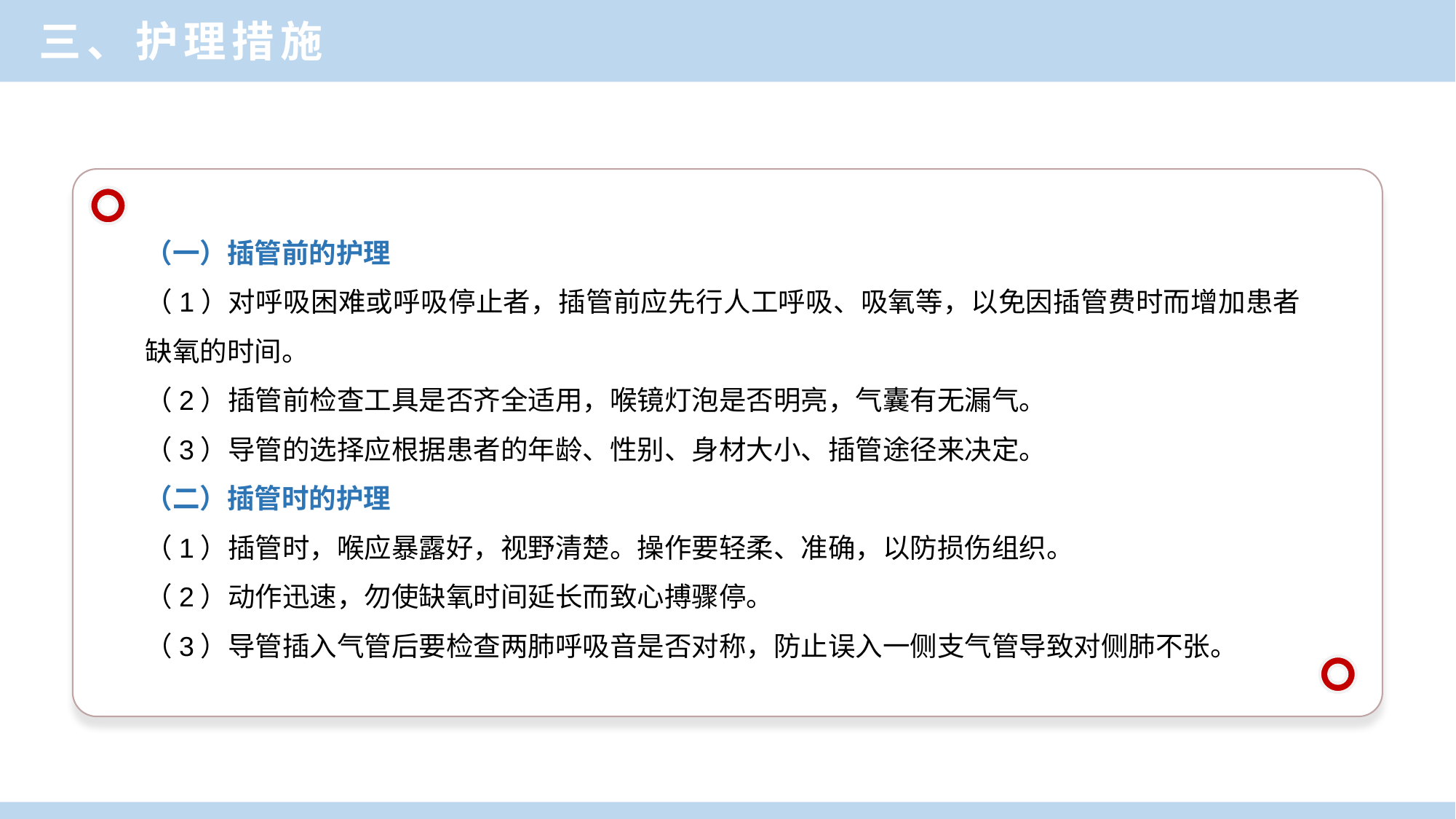

三、护理措施

（一）插管前的护理
（1）对呼吸困难或呼吸停止者，插管前应先行人工呼吸、吸氧等，以免因插管费时而增加患者缺氧的时间。
（2）插管前检查工具是否齐全适用，喉镜灯泡是否明亮，气囊有无漏气。
（3）导管的选择应根据患者的年龄、性别、身材大小、插管途径来决定。
（二）插管时的护理
（1）插管时，喉应暴露好，视野清楚。操作要轻柔、准确，以防损伤组织。
（2）动作迅速，勿使缺氧时间延长而致心搏骤停。
（3）导管插入气管后要检查两肺呼吸音是否对称，防止误入一侧支气管导致对侧肺不张。